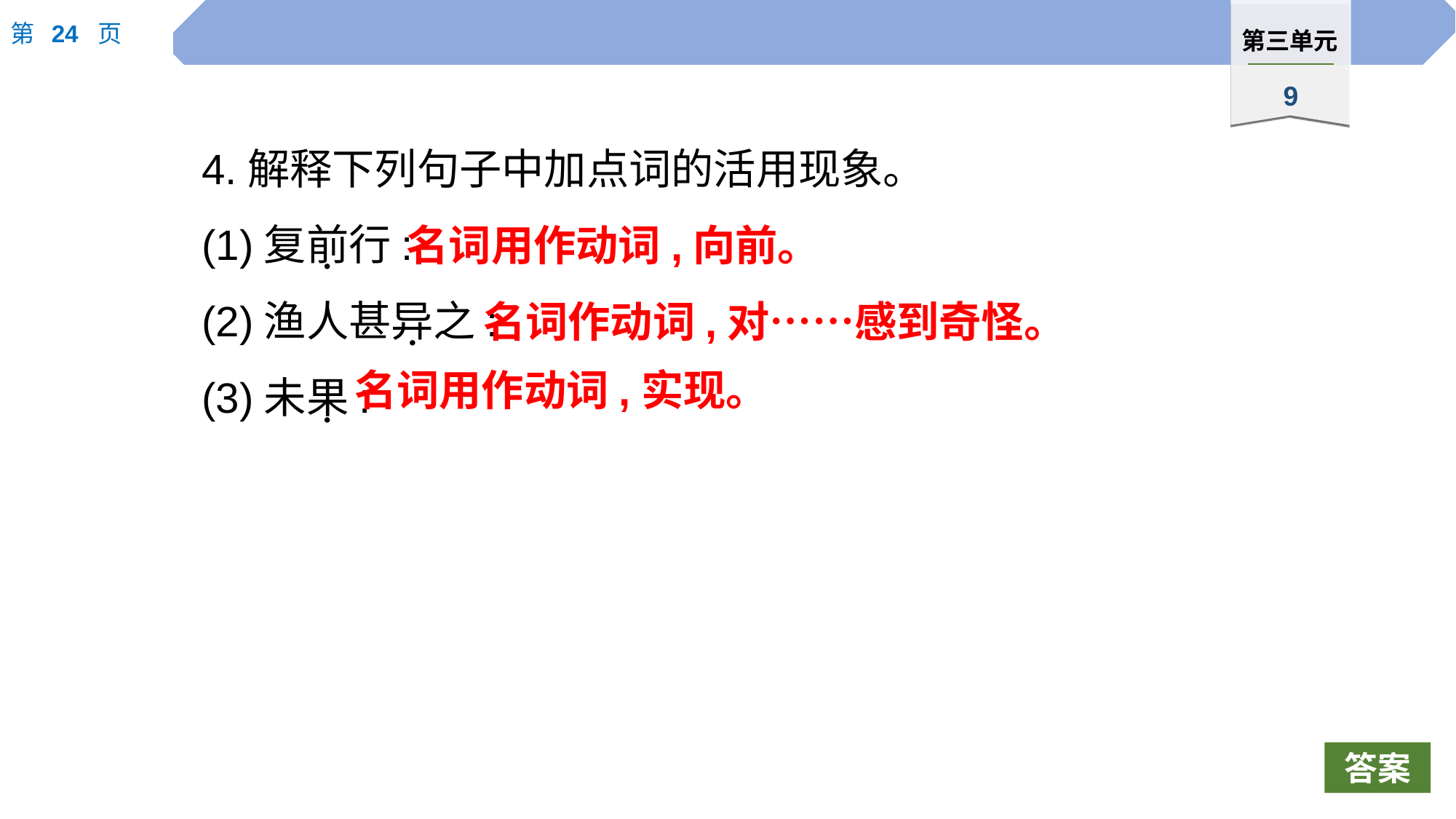

4.解释下列句子中加点词的活用现象。
(1)复前行:
(2)渔人甚异之:
(3)未果:
名词用作动词,向前。
 ·
名词作动词,对……感到奇怪。
 ·
名词用作动词,实现。
 ·
答案